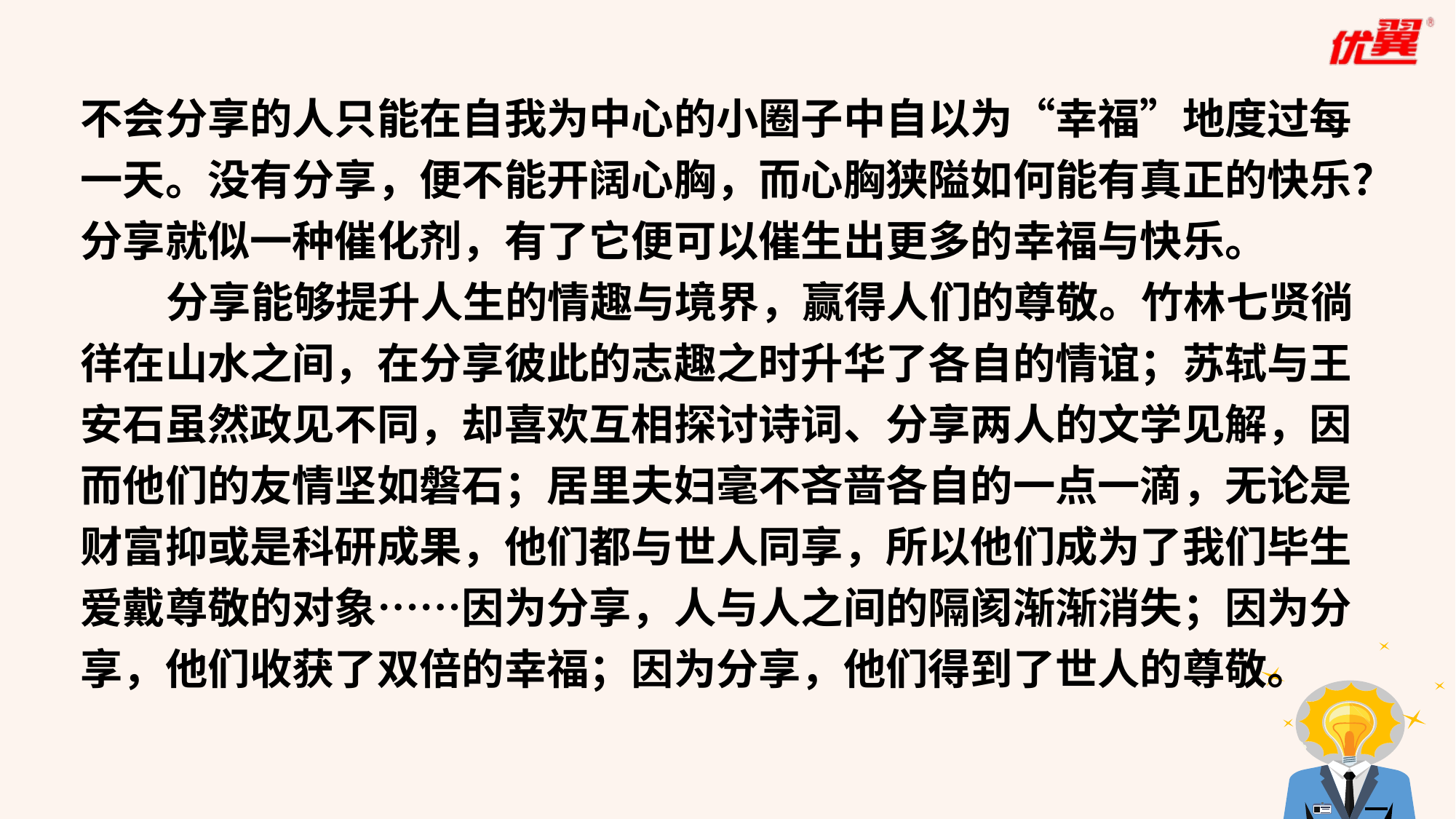

不会分享的人只能在自我为中心的小圈子中自以为“幸福”地度过每一天。没有分享，便不能开阔心胸，而心胸狭隘如何能有真正的快乐？分享就似一种催化剂，有了它便可以催生出更多的幸福与快乐。
分享能够提升人生的情趣与境界，赢得人们的尊敬。竹林七贤徜徉在山水之间，在分享彼此的志趣之时升华了各自的情谊；苏轼与王安石虽然政见不同，却喜欢互相探讨诗词、分享两人的文学见解，因而他们的友情坚如磐石；居里夫妇毫不吝啬各自的一点一滴，无论是财富抑或是科研成果，他们都与世人同享，所以他们成为了我们毕生爱戴尊敬的对象……因为分享，人与人之间的隔阂渐渐消失；因为分享，他们收获了双倍的幸福；因为分享，他们得到了世人的尊敬。